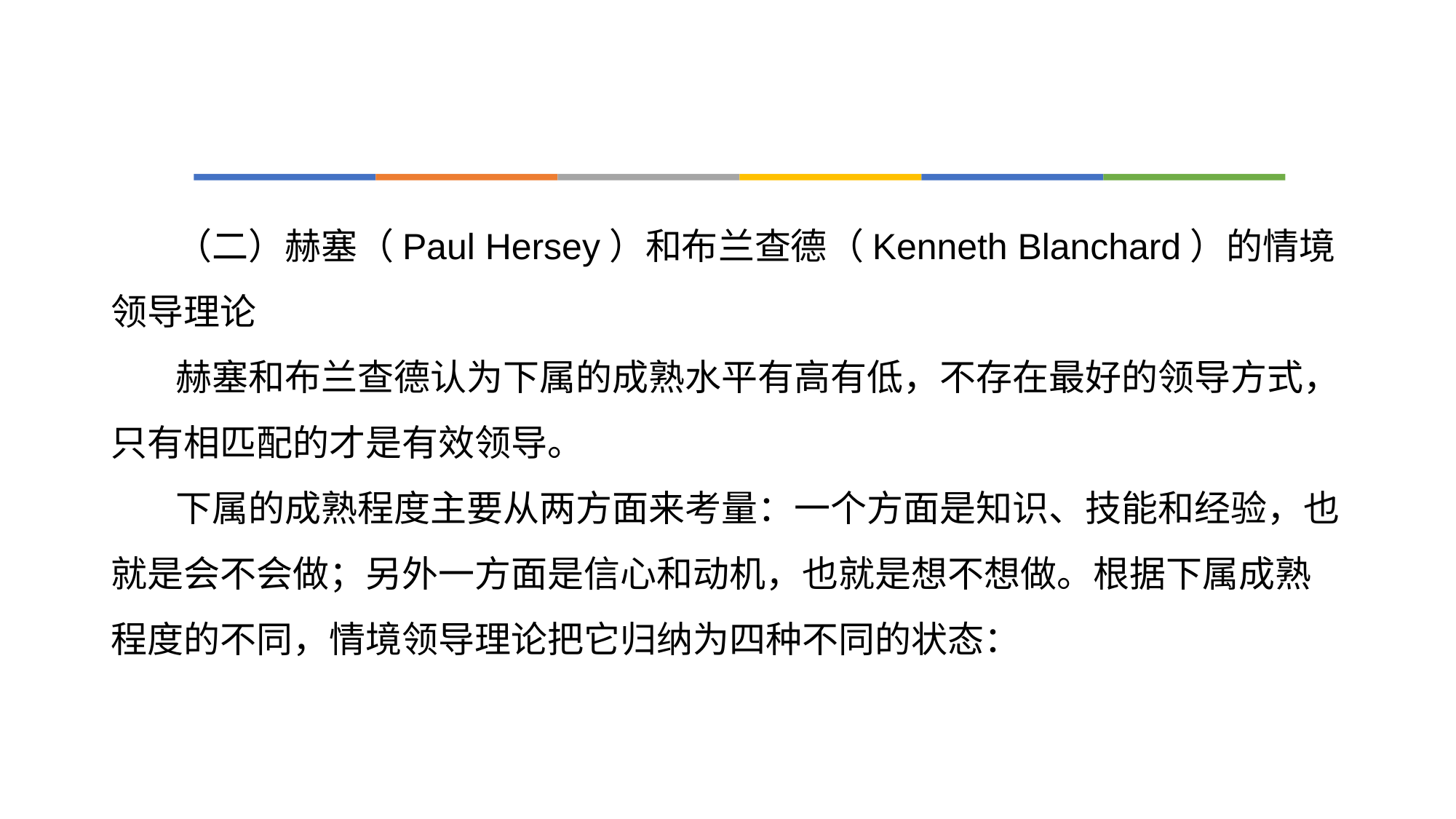

#
（二）赫塞（Paul Hersey）和布兰查德（Kenneth Blanchard）的情境领导理论
赫塞和布兰查德认为下属的成熟水平有高有低，不存在最好的领导方式，只有相匹配的才是有效领导。
下属的成熟程度主要从两方面来考量：一个方面是知识、技能和经验，也就是会不会做；另外一方面是信心和动机，也就是想不想做。根据下属成熟程度的不同，情境领导理论把它归纳为四种不同的状态：